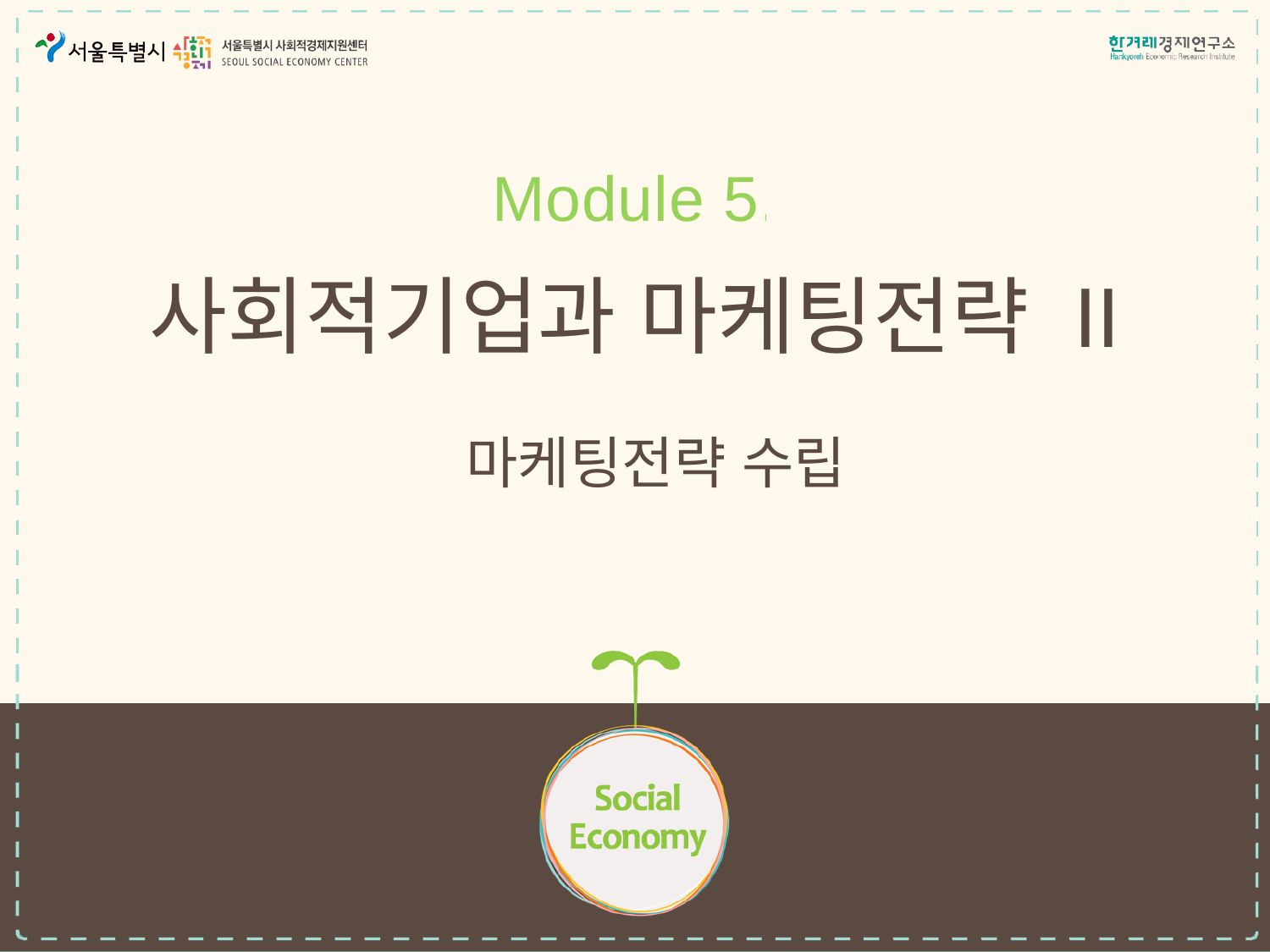

Module 5.
# 사회적기업과 마케팅전략 II
마케팅전략 수립